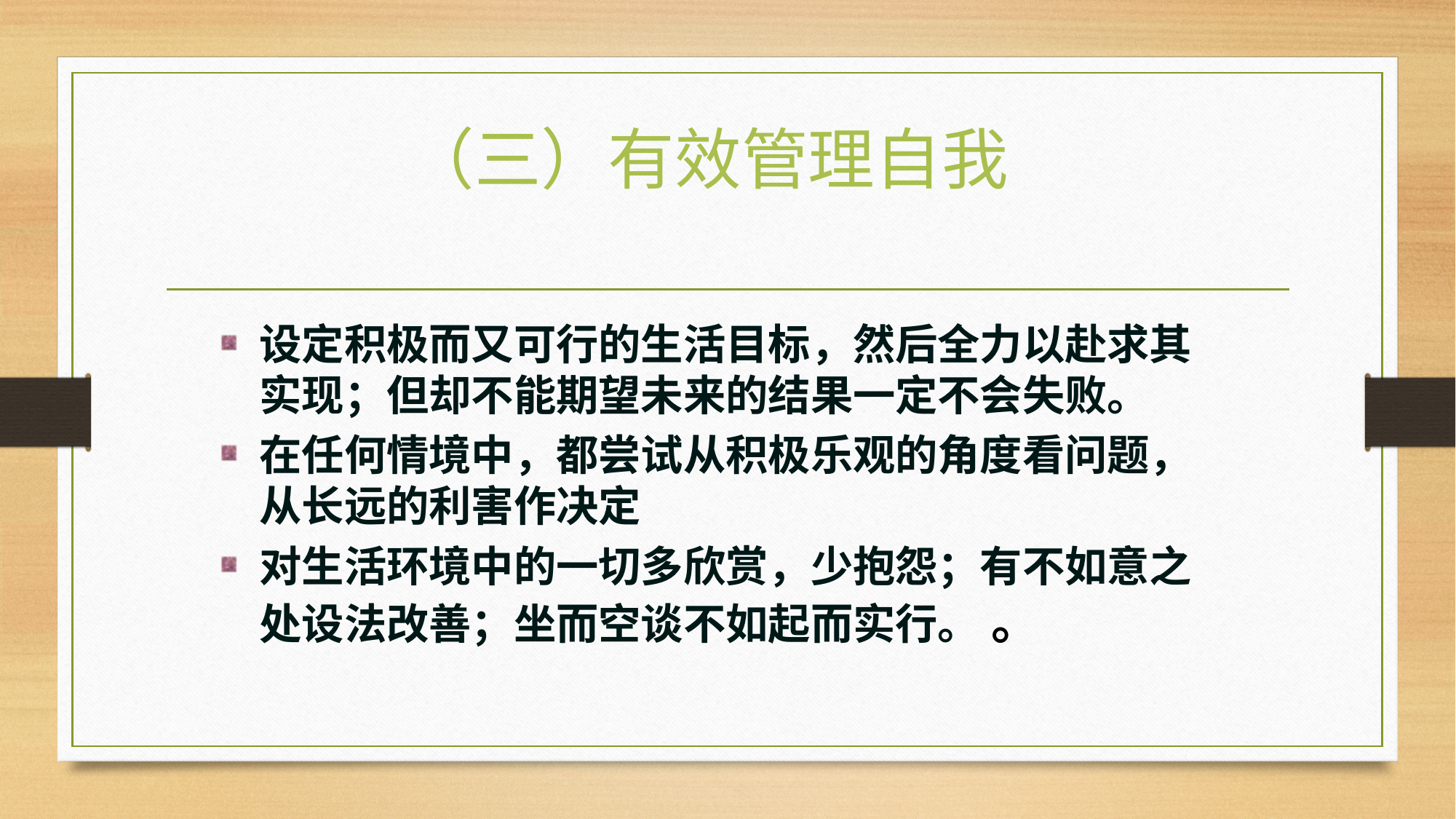

# （三）有效管理自我
设定积极而又可行的生活目标，然后全力以赴求其实现；但却不能期望未来的结果一定不会失败。
在任何情境中，都尝试从积极乐观的角度看问题，从长远的利害作决定
对生活环境中的一切多欣赏，少抱怨；有不如意之处设法改善；坐而空谈不如起而实行。 。